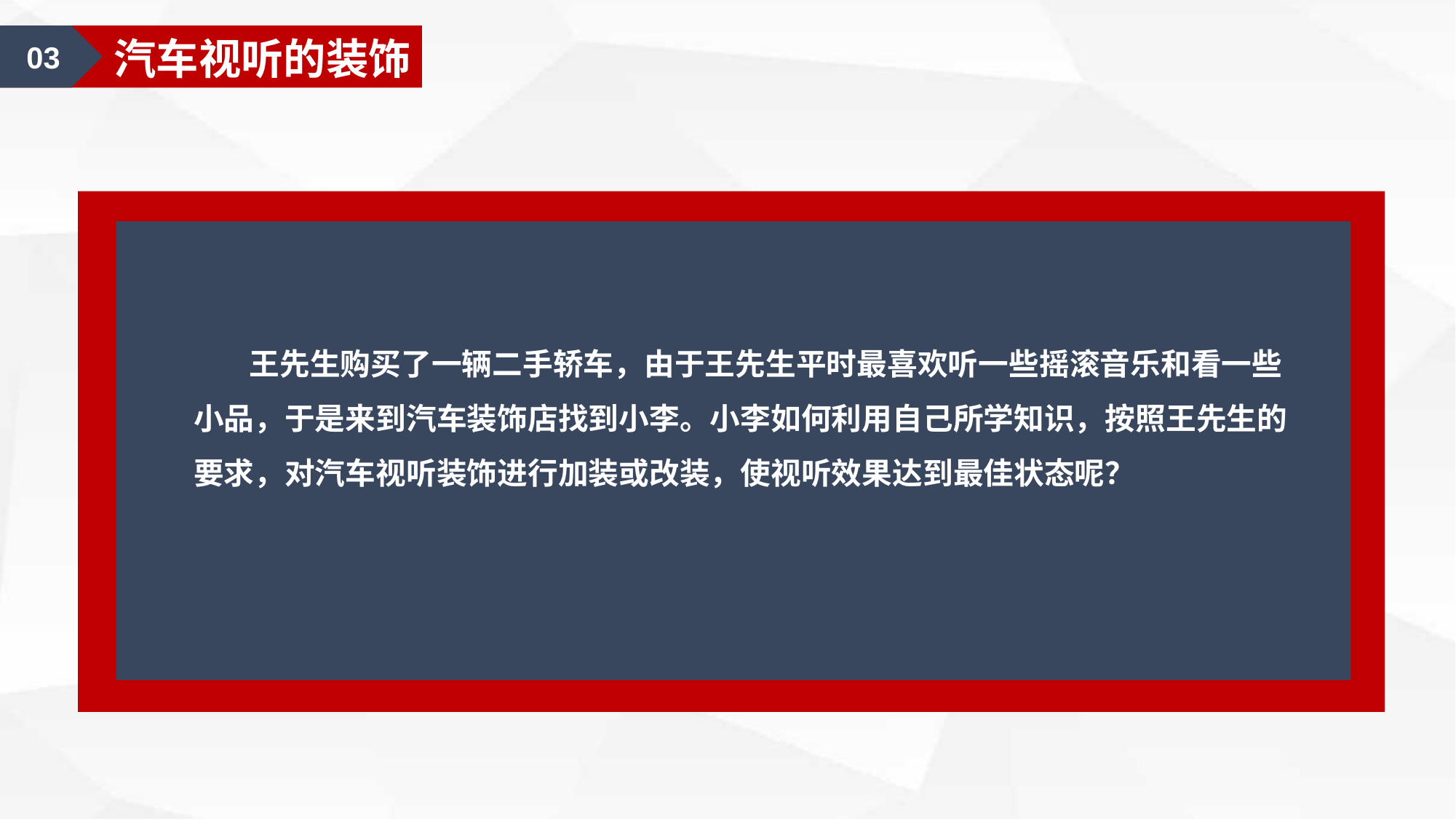

03
汽车视听的装饰

       王先生购买了一辆二手轿车，由于王先生平时最喜欢听一些摇滚音乐和看一些
小品，于是来到汽车装饰店找到小李。小李如何利用自己所学知识，按照王先生的要求，对汽车视听装饰进行加装或改装，使视听效果达到最佳状态呢？